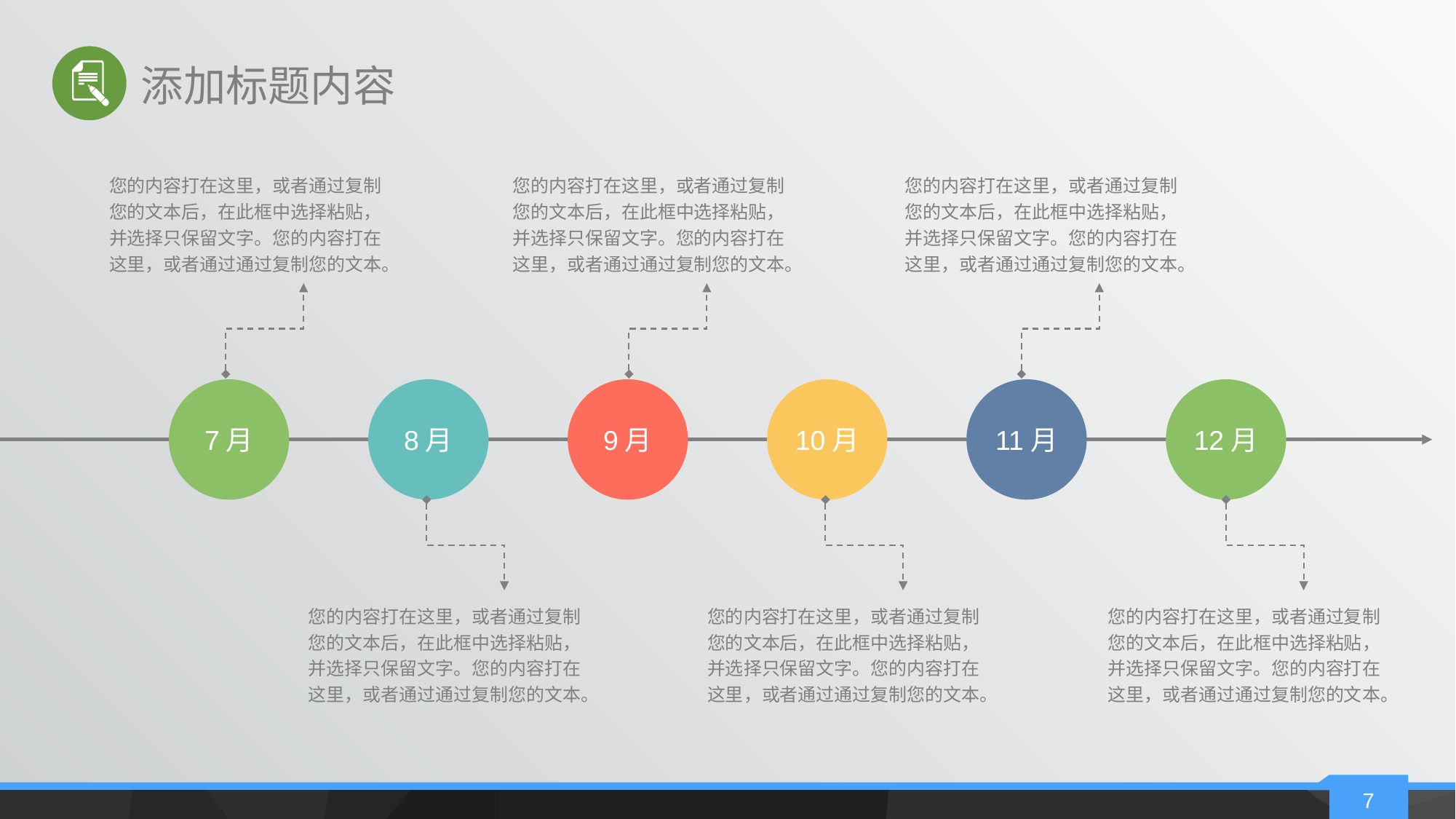

添加标题内容
您的内容打在这里，或者通过复制您的文本后，在此框中选择粘贴，并选择只保留文字。您的内容打在这里，或者通过通过复制您的文本。
您的内容打在这里，或者通过复制您的文本后，在此框中选择粘贴，并选择只保留文字。您的内容打在这里，或者通过通过复制您的文本。
您的内容打在这里，或者通过复制您的文本后，在此框中选择粘贴，并选择只保留文字。您的内容打在这里，或者通过通过复制您的文本。
7月
8月
9月
10月
11月
12月

您的内容打在这里，或者通过复制您的文本后，在此框中选择粘贴，并选择只保留文字。您的内容打在这里，或者通过通过复制您的文本。
您的内容打在这里，或者通过复制您的文本后，在此框中选择粘贴，并选择只保留文字。您的内容打在这里，或者通过通过复制您的文本。
您的内容打在这里，或者通过复制您的文本后，在此框中选择粘贴，并选择只保留文字。您的内容打在这里，或者通过通过复制您的文本。